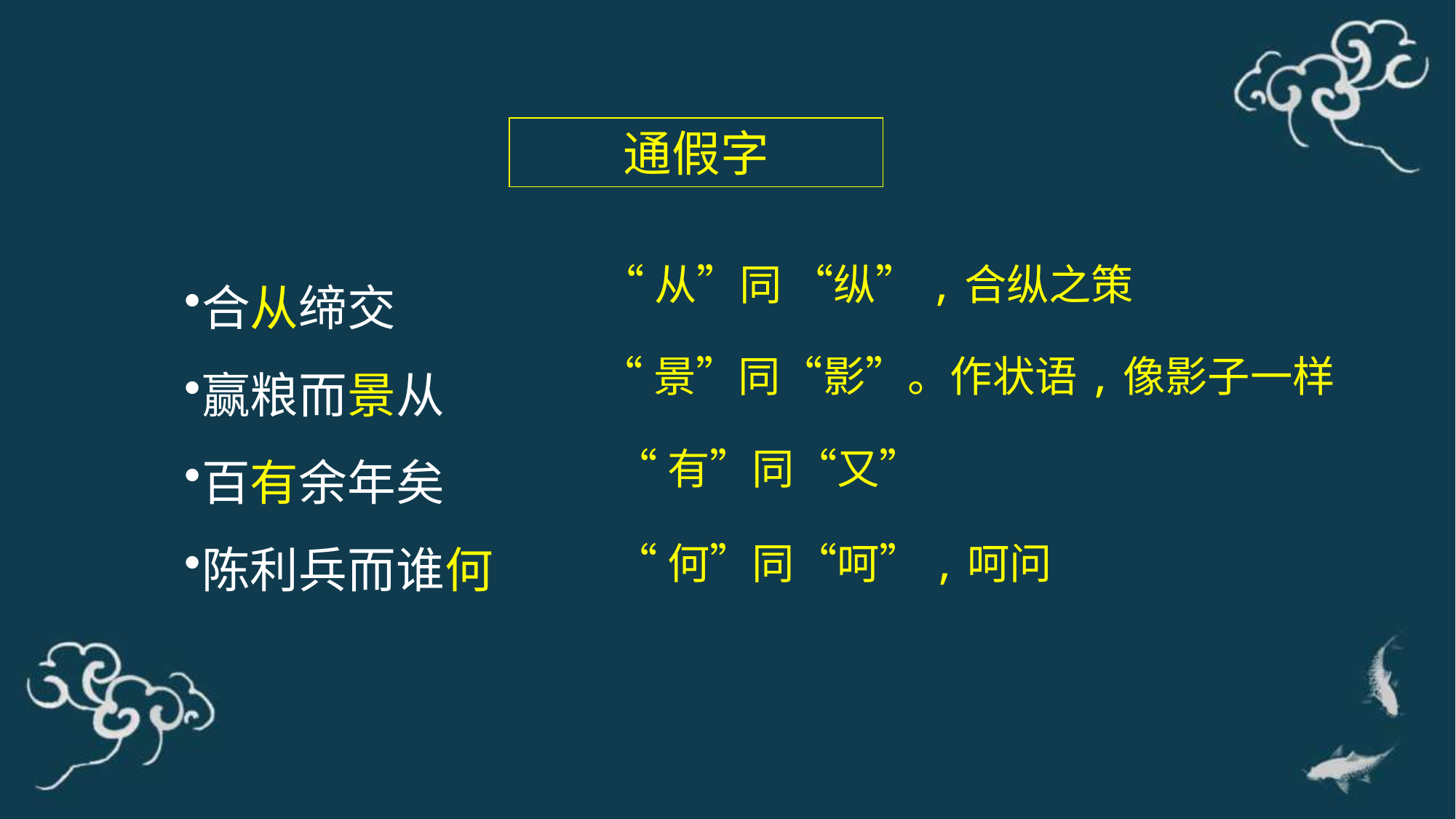

通假字
合从缔交
赢粮而景从
百有余年矣
陈利兵而谁何
“从”同 “纵”,合纵之策
“景”同“影”。作状语,像影子一样
“有”同“又”
“何”同“呵”,呵问